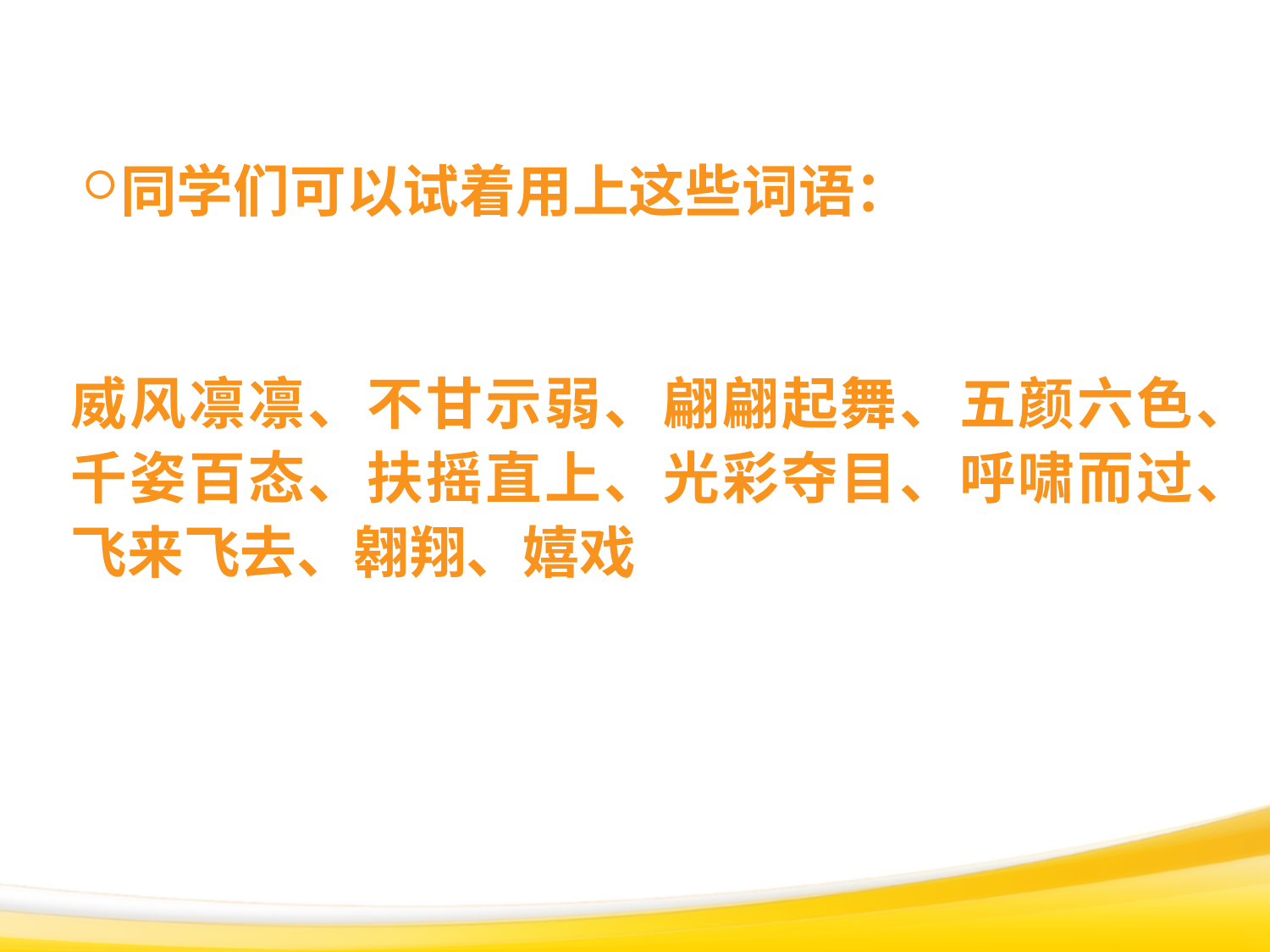

同学们可以试着用上这些词语：

威风凛凛、不甘示弱、翩翩起舞、五颜六色、千姿百态、扶摇直上、光彩夺目、呼啸而过、飞来飞去、翱翔、嬉戏